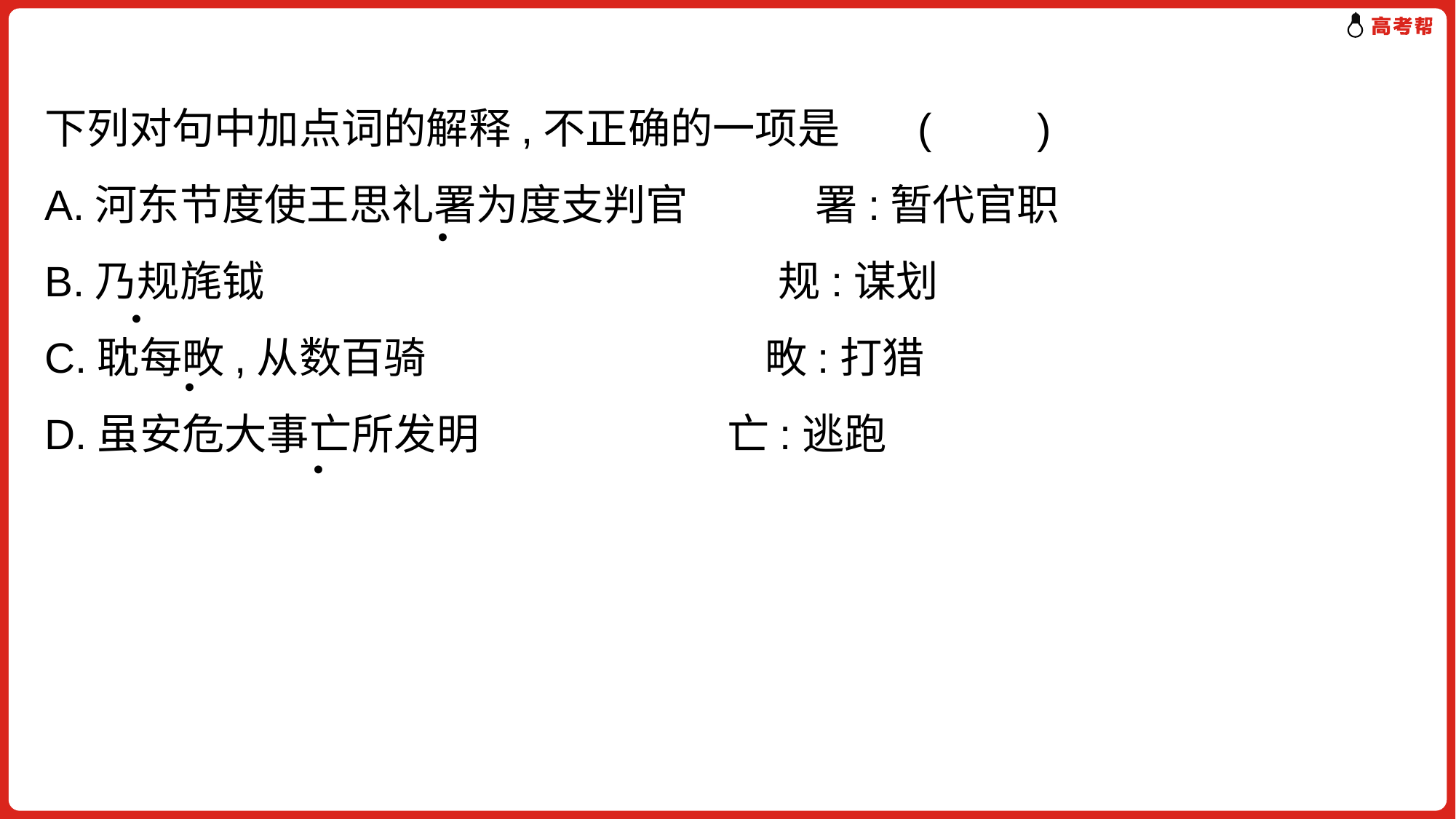

下列对句中加点词的解释,不正确的一项是	(　　)
A.河东节度使王思礼署为度支判官　　　署:暂代官职
B.乃规旄钺	                                           规:谋划
C.耽每畋,从数百骑	                              畋:打猎
D.虽安危大事亡所发明	                          亡:逃跑
.
.
.
.